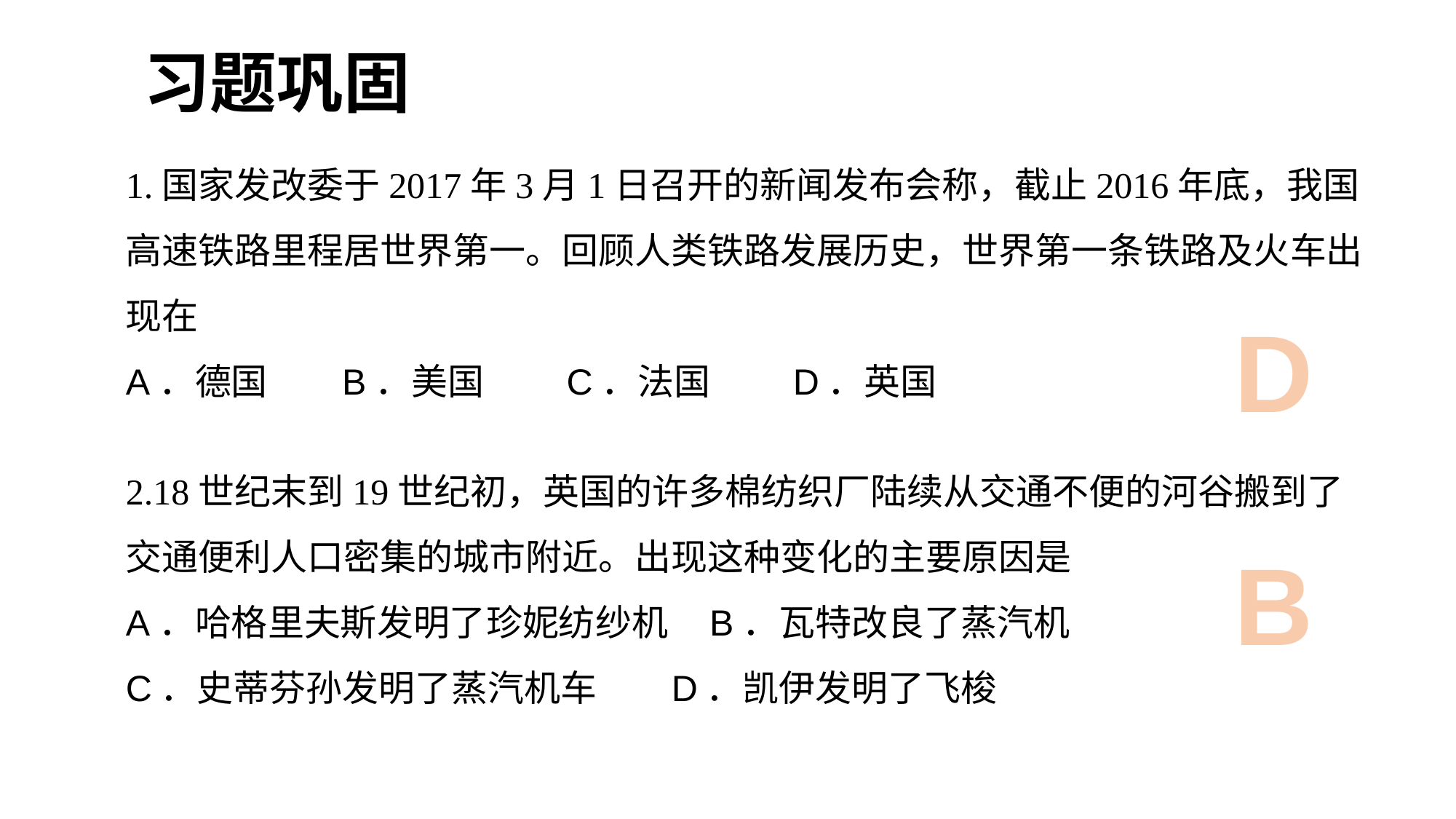

习题巩固
1.国家发改委于2017年3月1日召开的新闻发布会称，截止2016年底，我国高速铁路里程居世界第一。回顾人类铁路发展历史，世界第一条铁路及火车出现在
A．德国        B．美国         C．法国         D．英国

D
2.18世纪末到19世纪初，英国的许多棉纺织厂陆续从交通不便的河谷搬到了交通便利人口密集的城市附近。出现这种变化的主要原因是
A．哈格里夫斯发明了珍妮纺纱机    B．瓦特改良了蒸汽机
C．史蒂芬孙发明了蒸汽机车        D．凯伊发明了飞梭
B